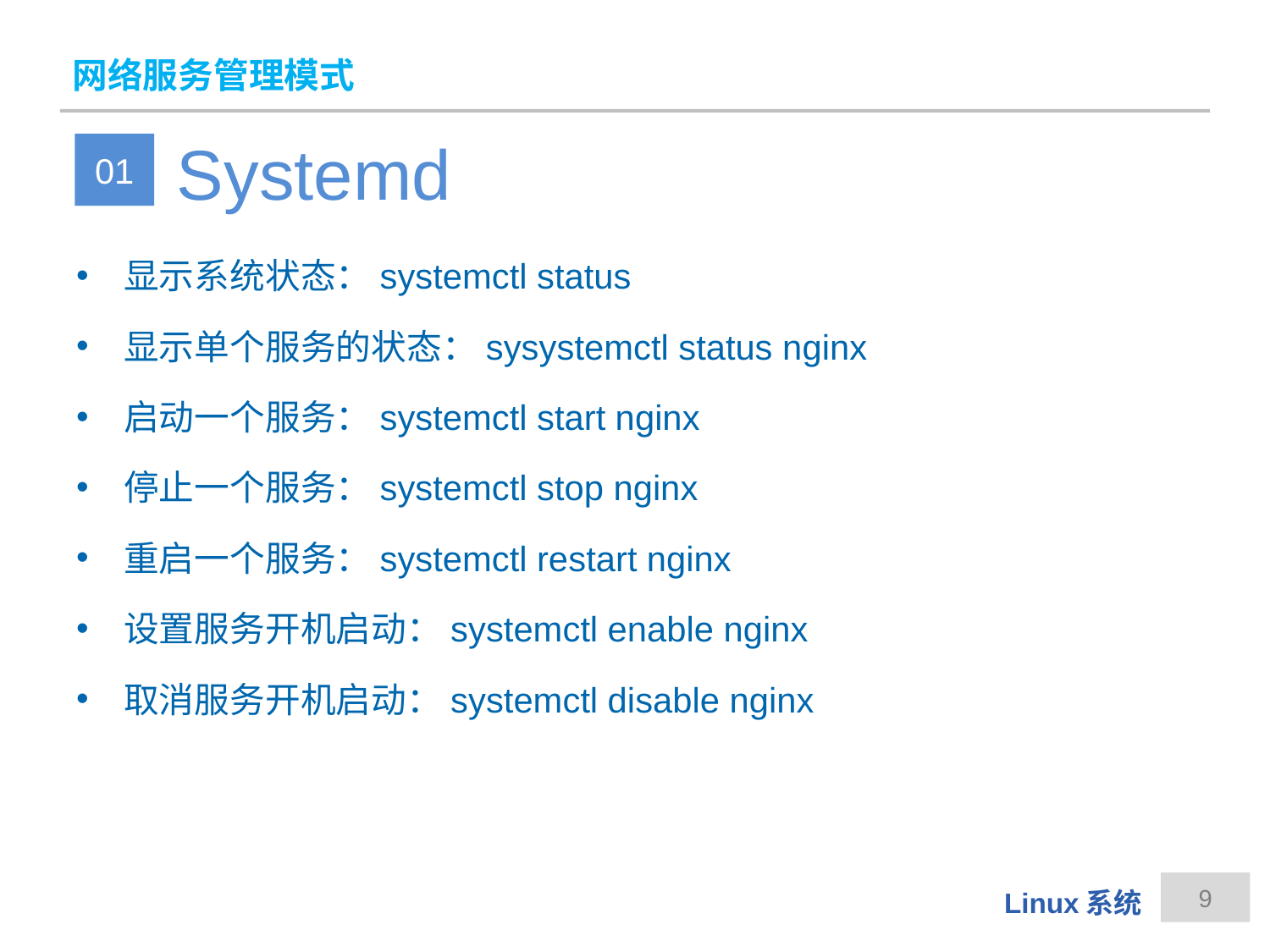

# 网络服务管理模式
Systemd
01
显示系统状态：systemctl status
显示单个服务的状态：sysystemctl status nginx
启动一个服务：systemctl start nginx
停止一个服务：systemctl stop nginx
重启一个服务：systemctl restart nginx
设置服务开机启动：systemctl enable nginx
取消服务开机启动：systemctl disable nginx